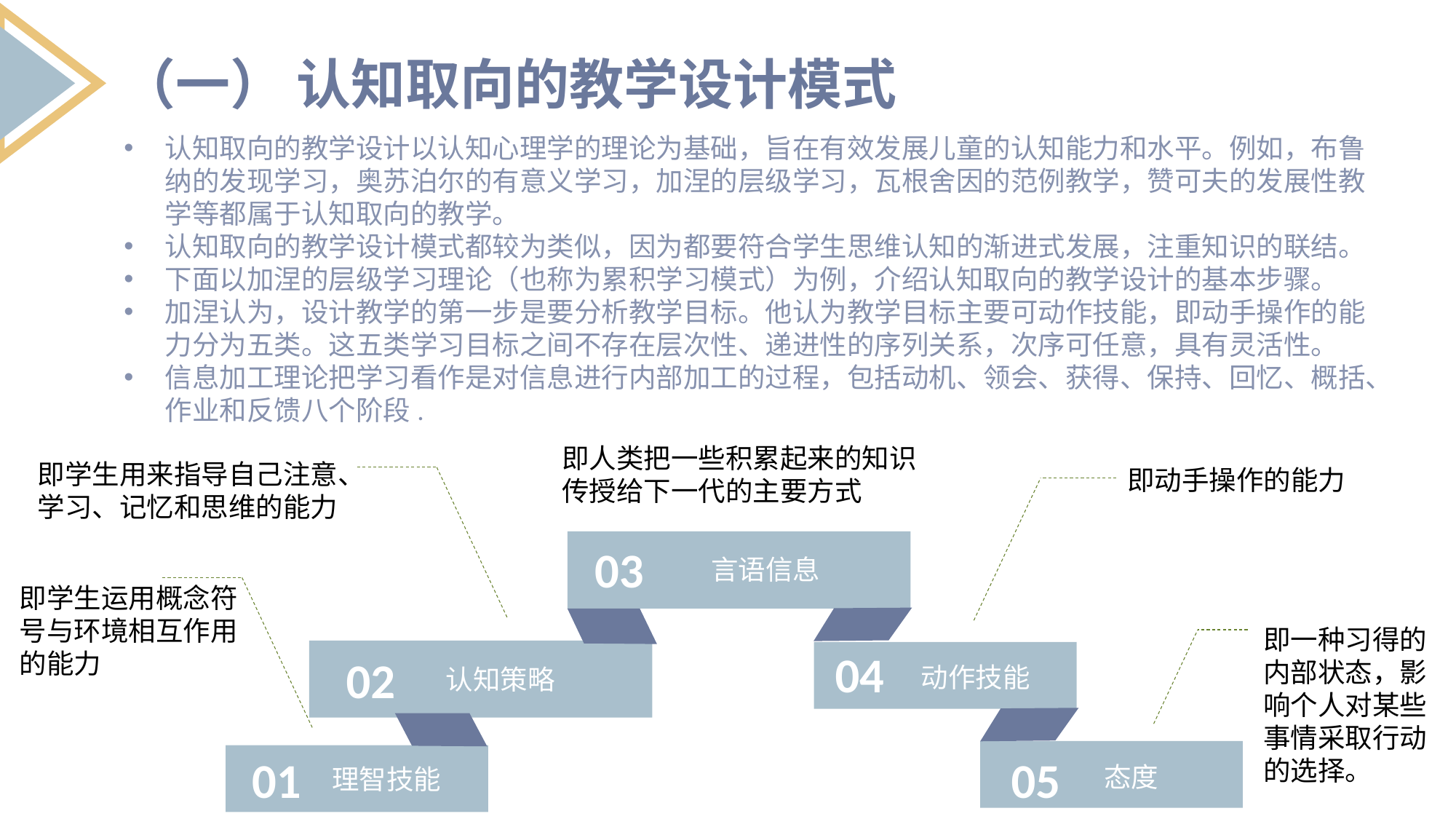

（一） 认知取向的教学设计模式

认知取向的教学设计以认知心理学的理论为基础，旨在有效发展儿童的认知能力和水平。例如，布鲁纳的发现学习，奥苏泊尔的有意义学习，加涅的层级学习，瓦根舍因的范例教学，赞可夫的发展性教学等都属于认知取向的教学。
认知取向的教学设计模式都较为类似，因为都要符合学生思维认知的渐进式发展，注重知识的联结。
下面以加涅的层级学习理论（也称为累积学习模式）为例，介绍认知取向的教学设计的基本步骤。
加涅认为，设计教学的第一步是要分析教学目标。他认为教学目标主要可动作技能，即动手操作的能力分为五类。这五类学习目标之间不存在层次性、递进性的序列关系，次序可任意，具有灵活性。
信息加工理论把学习看作是对信息进行内部加工的过程，包括动机、领会、获得、保持、回忆、概括、作业和反馈八个阶段.

02

05

即人类把一些积累起来的知识传授给下一代的主要方式
即动手操作的能力
03
言语信息
即学生运用概念符号与环境相互作用的能力

即一种习得的内部状态，影响个人对某些事情采取行动的选择。
04

动作技能
认知策略

01
态度
理智技能
即学生用来指导自己注意、学习、记忆和思维的能力